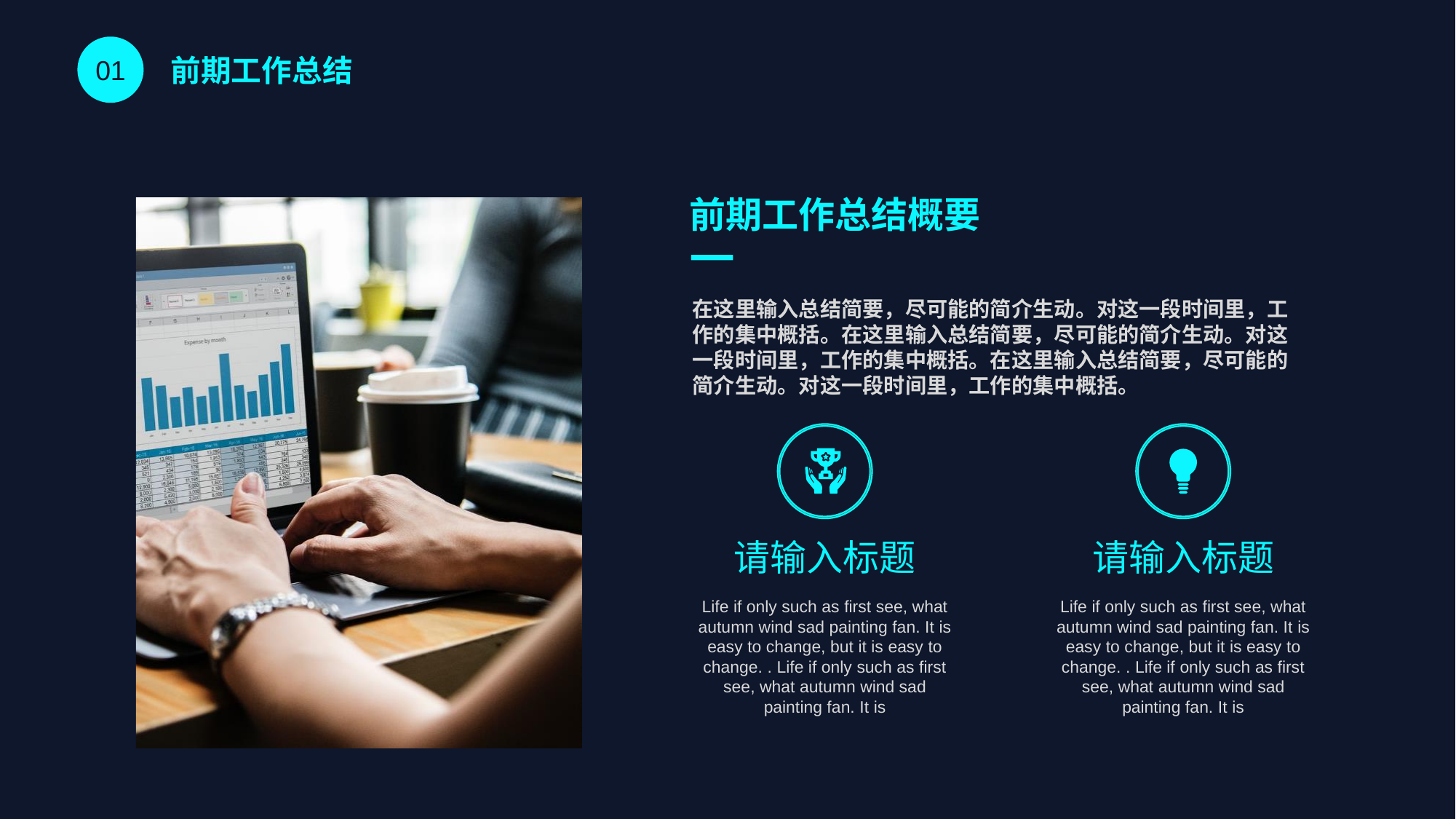

前期工作总结
01
前期工作总结概要

在这里输入总结简要，尽可能的简介生动。对这一段时间里，工作的集中概括。在这里输入总结简要，尽可能的简介生动。对这一段时间里，工作的集中概括。在这里输入总结简要，尽可能的简介生动。对这一段时间里，工作的集中概括。

请输入标题
请输入标题
Life if only such as first see, what autumn wind sad painting fan. It is easy to change, but it is easy to change. . Life if only such as first see, what autumn wind sad painting fan. It is
Life if only such as first see, what autumn wind sad painting fan. It is easy to change, but it is easy to change. . Life if only such as first see, what autumn wind sad painting fan. It is